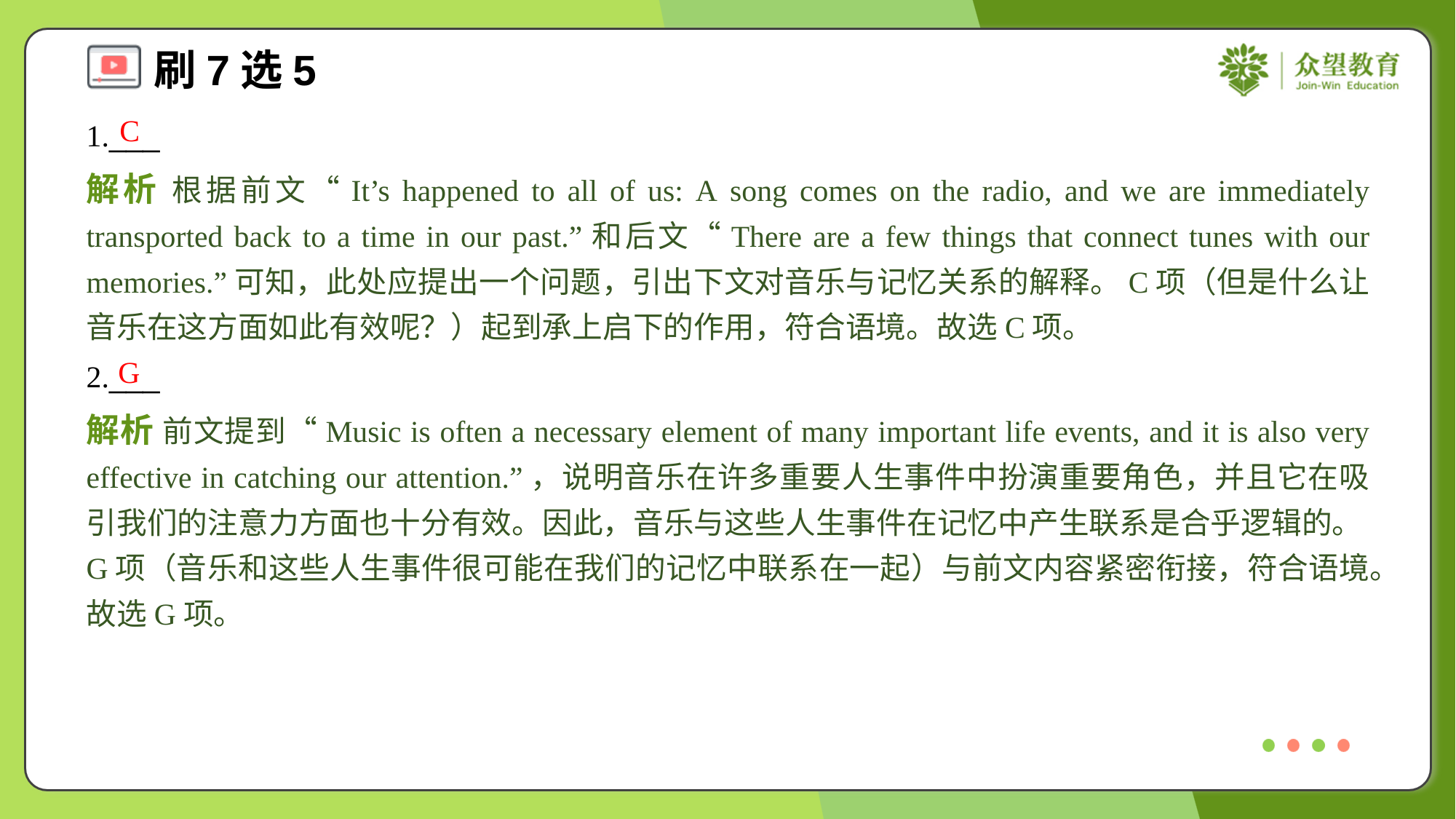

C
1.___
解析 根据前文“It’s happened to all of us: A song comes on the radio, and we are immediately transported back to a time in our past.”和后文“There are a few things that connect tunes with our memories.”可知，此处应提出一个问题，引出下文对音乐与记忆关系的解释。C项（但是什么让音乐在这方面如此有效呢？）起到承上启下的作用，符合语境。故选C项。
G
2.___
解析 前文提到“Music is often a necessary element of many important life events, and it is also very effective in catching our attention.”，说明音乐在许多重要人生事件中扮演重要角色，并且它在吸引我们的注意力方面也十分有效。因此，音乐与这些人生事件在记忆中产生联系是合乎逻辑的。G项（音乐和这些人生事件很可能在我们的记忆中联系在一起）与前文内容紧密衔接，符合语境。故选G项。